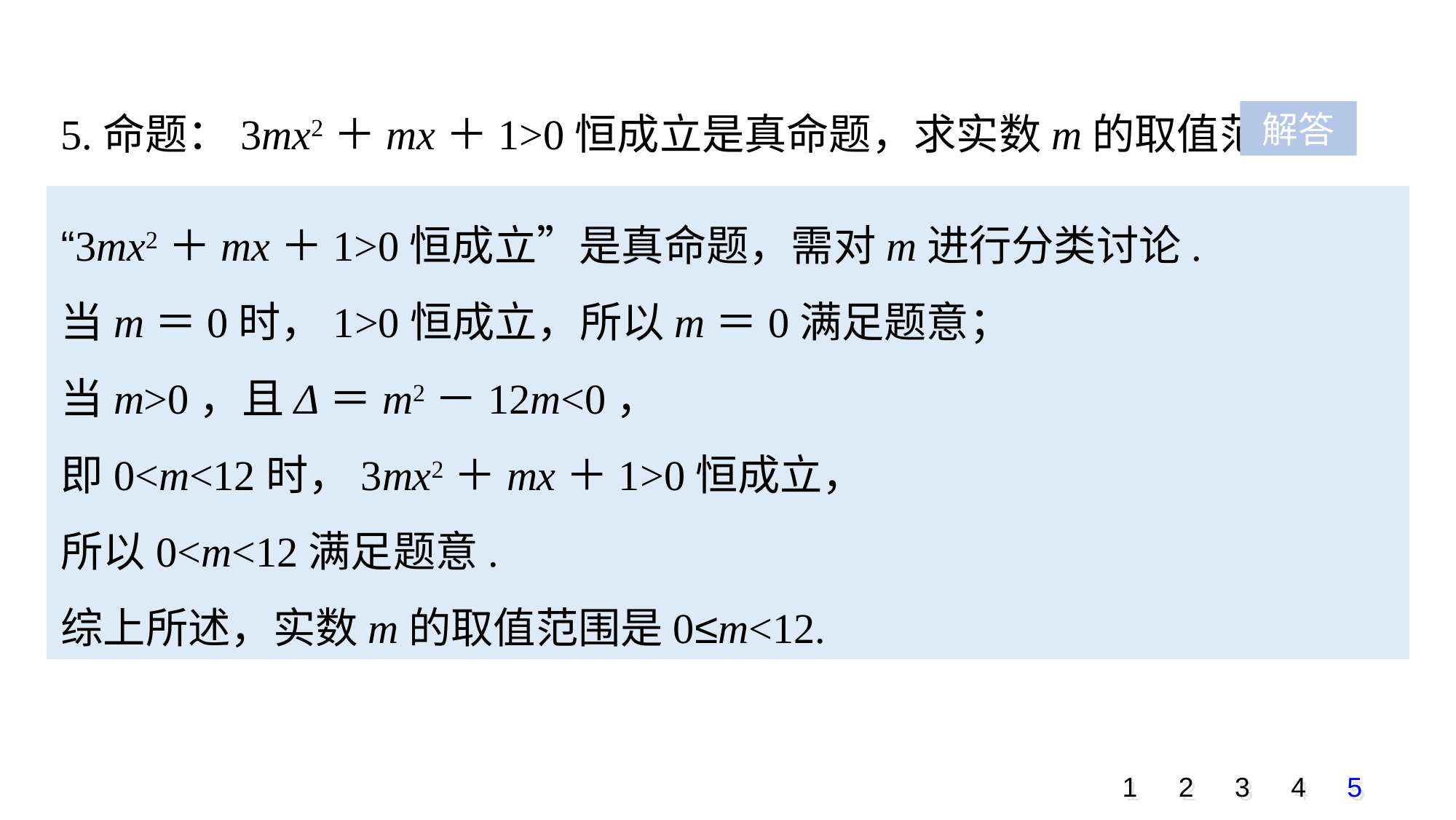

5.命题：3mx2＋mx＋1>0恒成立是真命题，求实数m的取值范围.
解答
“3mx2＋mx＋1>0恒成立”是真命题，需对m进行分类讨论.
当m＝0时，1>0恒成立，所以m＝0满足题意；
当m>0，且Δ＝m2－12m<0，
即0<m<12时，3mx2＋mx＋1>0恒成立，
所以0<m<12满足题意.
综上所述，实数m的取值范围是0≤m<12.
1
2
3
4
5